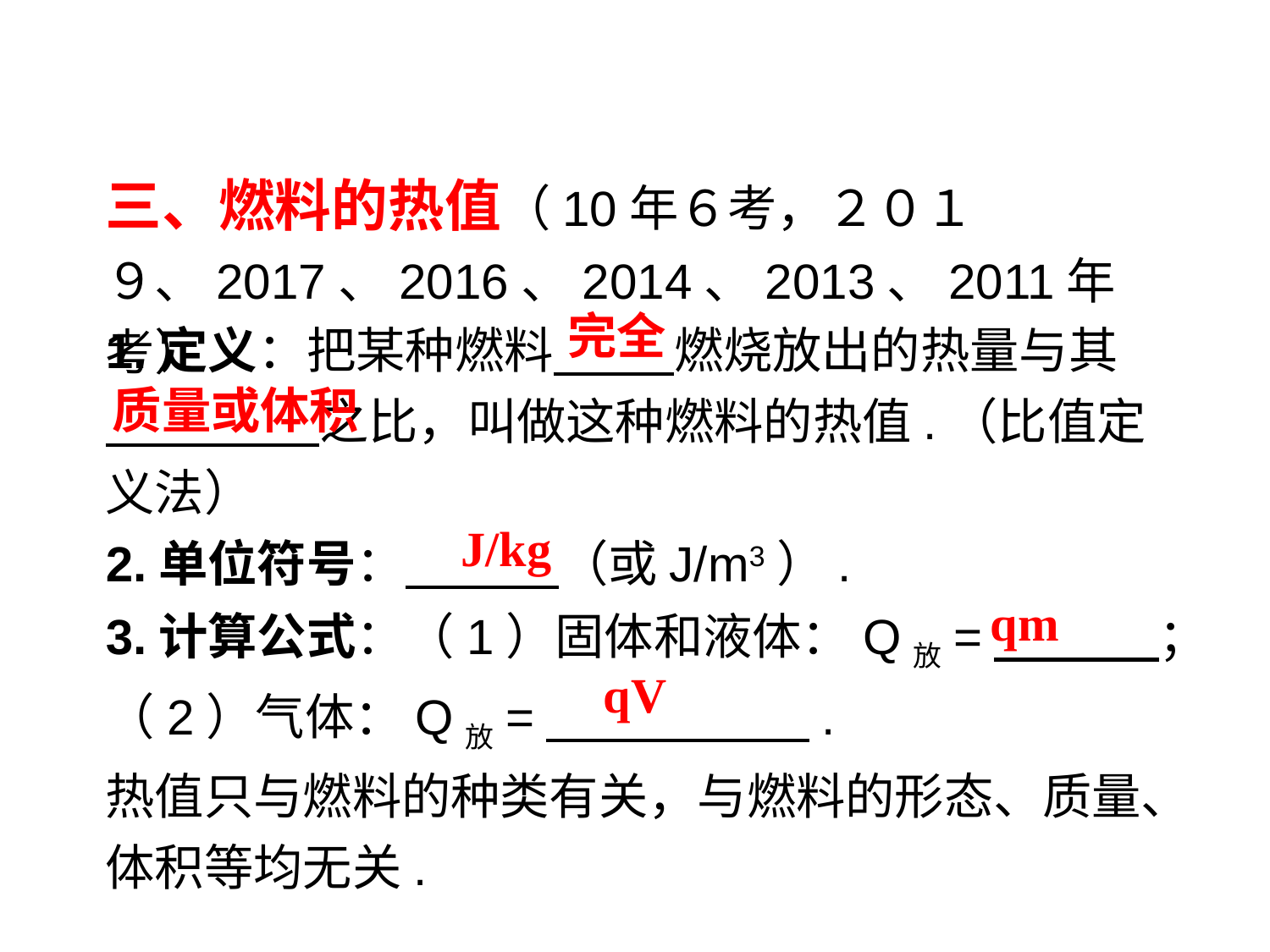

三、燃料的热值（10年６考，２０１９、2017、2016、2014、2013、2011年考）
完全
1.定义：把某种燃料　　  燃烧放出的热量与其
　     　　 之比，叫做这种燃料的热值.（比值定义法）
2.单位符号：　　     （或J/m3）.
3.计算公式：（1）固体和液体：Q放=　　      ；（2）气体：Q放=　　      　　.
热值只与燃料的种类有关，与燃料的形态、质量、体积等均无关.
质量或体积
J/kg
qm
qV